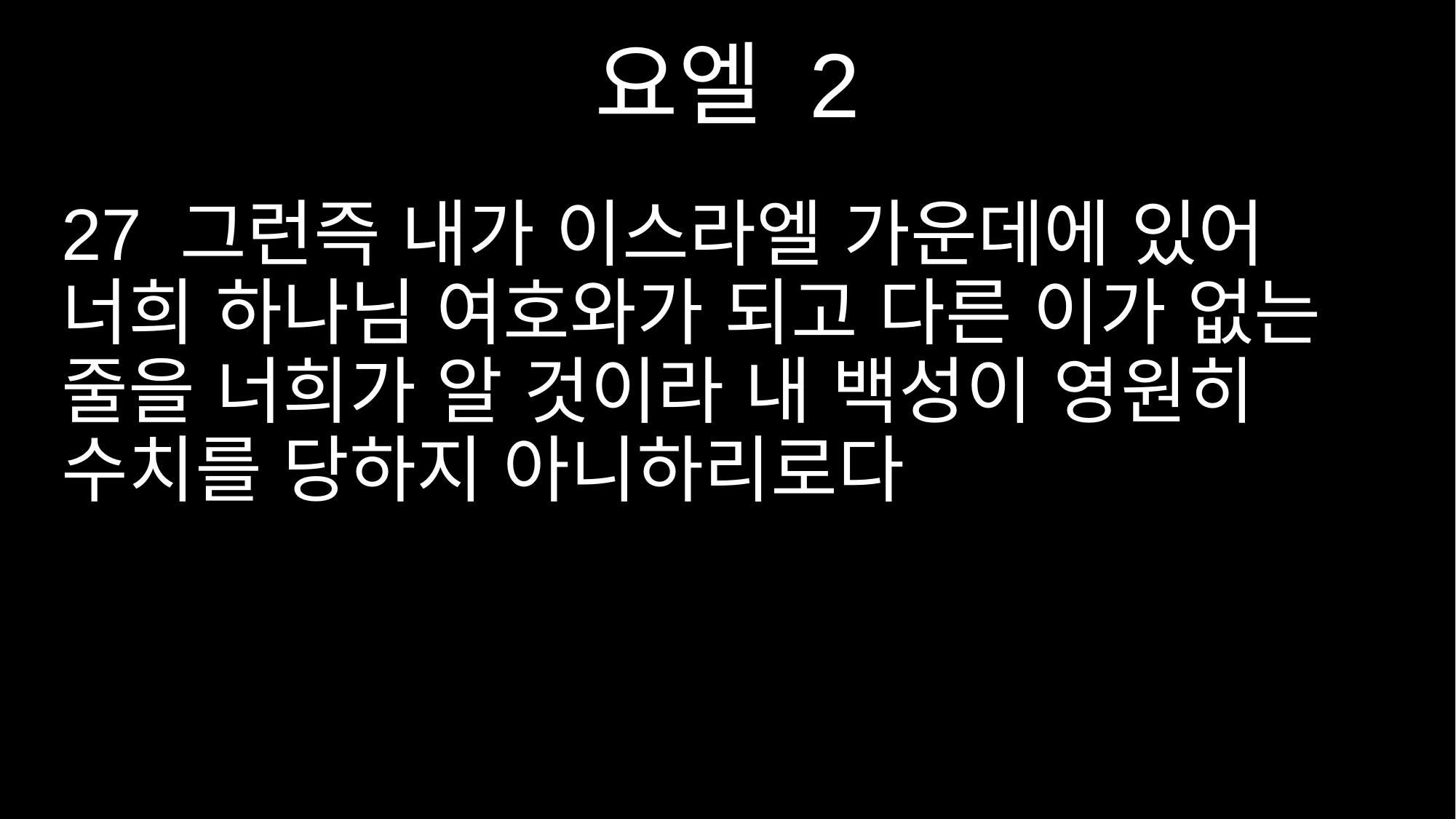

요엘 2
27 그런즉 내가 이스라엘 가운데에 있어 너희 하나님 여호와가 되고 다른 이가 없는 줄을 너희가 알 것이라 내 백성이 영원히 수치를 당하지 아니하리로다